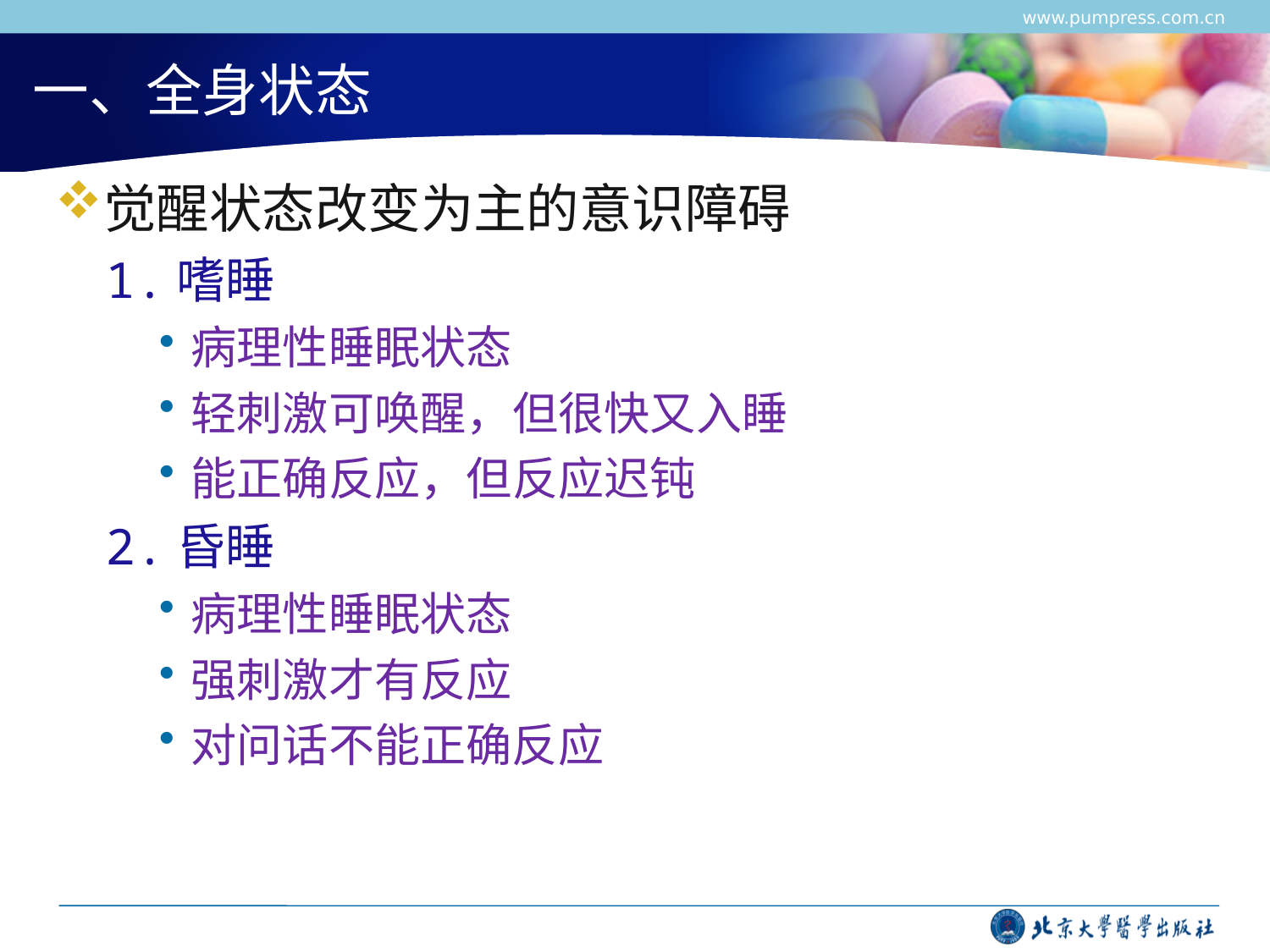

www.pumpress.com.cn
# 一、全身状态
觉醒状态改变为主的意识障碍
1.嗜睡
病理性睡眠状态
轻刺激可唤醒，但很快又入睡
能正确反应，但反应迟钝
2.昏睡
病理性睡眠状态
强刺激才有反应
对问话不能正确反应